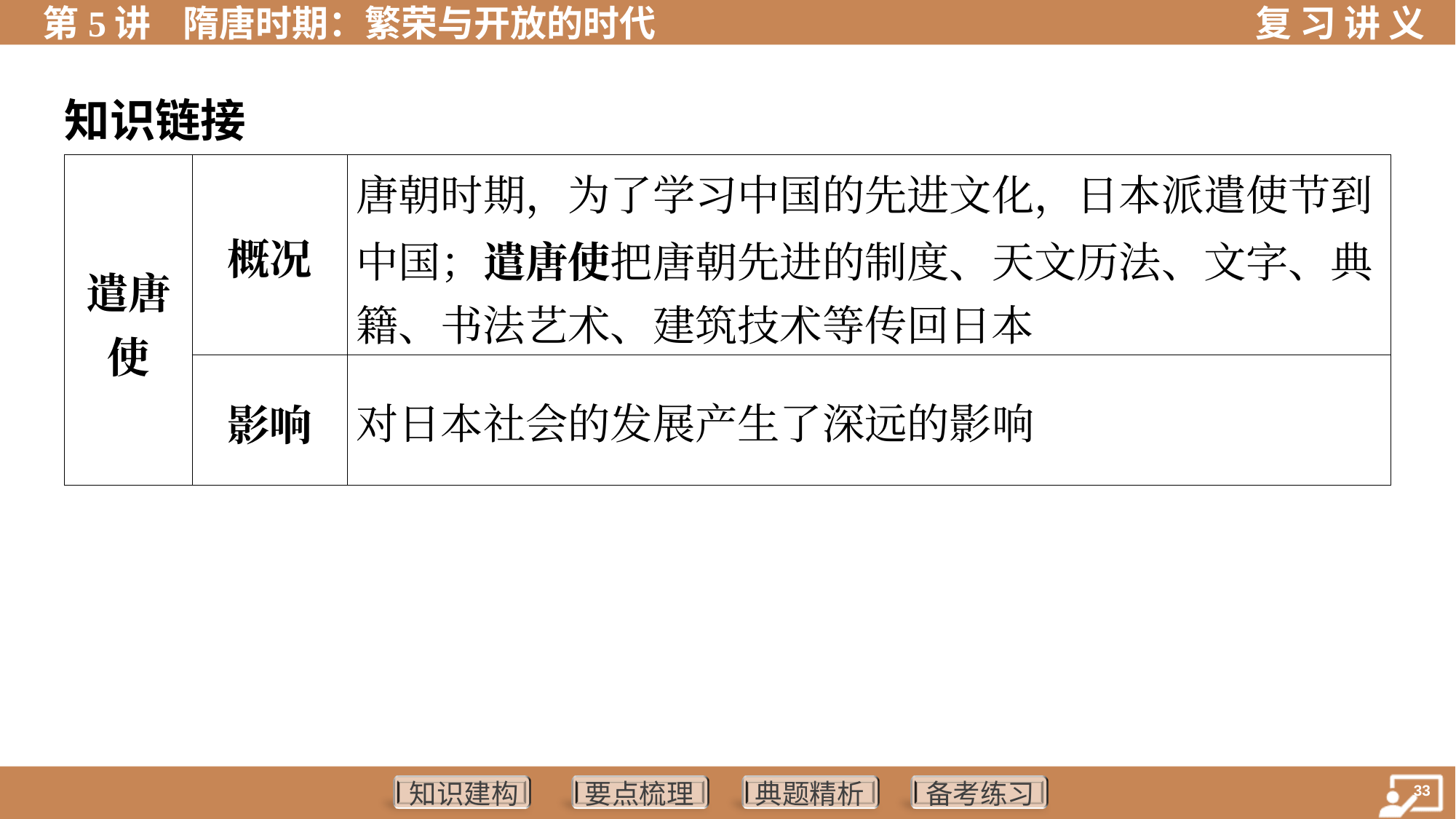

知识链接
| 遣唐 使 | 概况 | 唐朝时期，为了学习中国的先进文化，日本派遣使节到 中国；遣唐使把唐朝先进的制度、天文历法、文字、典 籍、书法艺术、建筑技术等传回日本 |  |
| --- | --- | --- | --- |
|  | 影响 | 对日本社会的发展产生了深远的影响 |  |